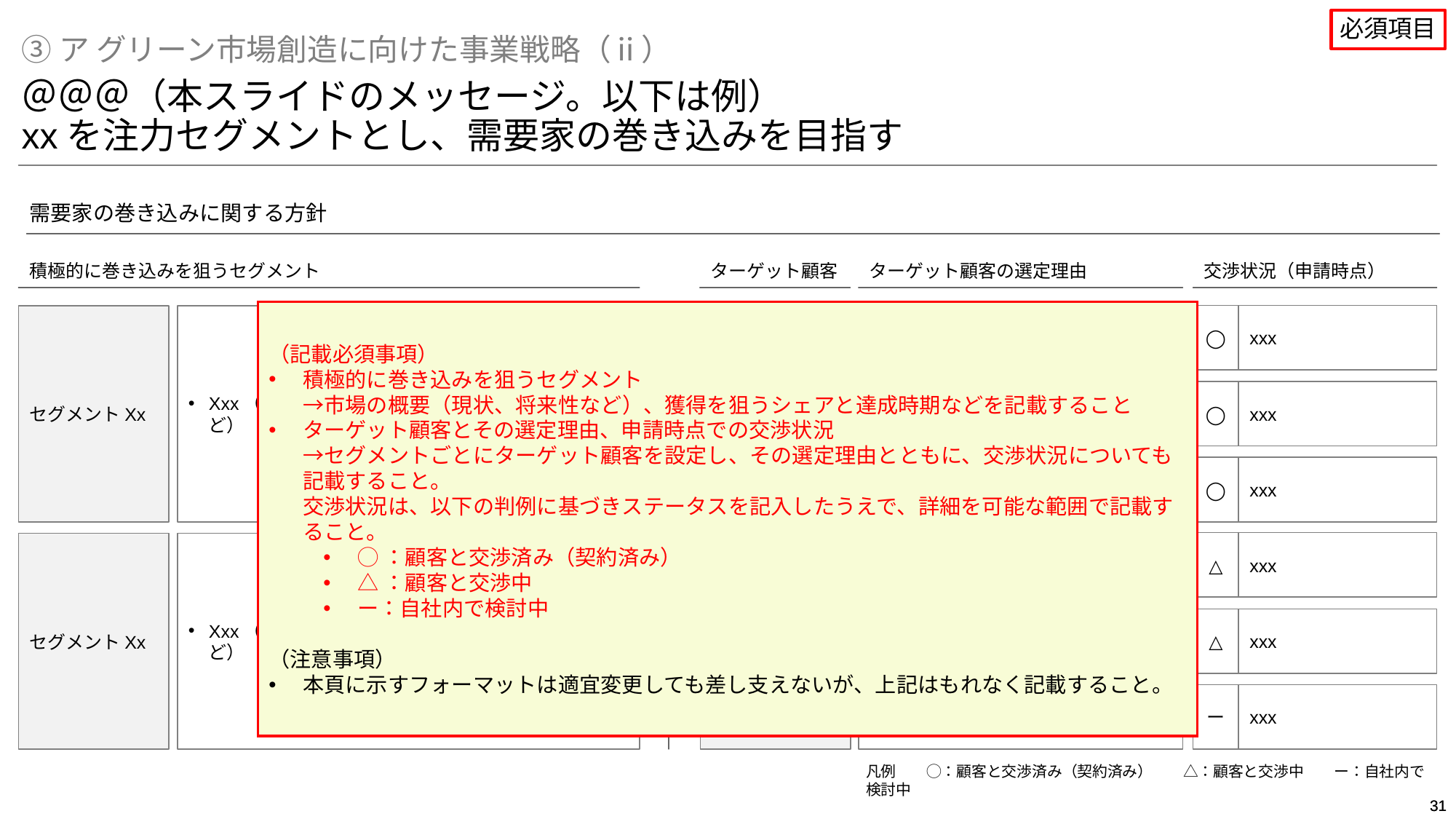

必須項目
③ア グリーン市場創造に向けた事業戦略（ⅱ）
＠＠＠（本スライドのメッセージ。以下は例）
xxを注力セグメントとし、需要家の巻き込みを目指す
需要家の巻き込みに関する方針
積極的に巻き込みを狙うセグメント
ターゲット顧客
ターゲット顧客の選定理由
交渉状況（申請時点）
（記載必須事項）
積極的に巻き込みを狙うセグメント
→市場の概要（現状、将来性など）、獲得を狙うシェアと達成時期などを記載すること
ターゲット顧客とその選定理由、申請時点での交渉状況
→セグメントごとにターゲット顧客を設定し、その選定理由とともに、交渉状況についても記載すること。
交渉状況は、以下の判例に基づきステータスを記入したうえで、詳細を可能な範囲で記載すること。
◯：顧客と交渉済み（契約済み）
△：顧客と交渉中
ー：自社内で検討中

（注意事項）
本頁に示すフォーマットは適宜変更しても差し支えないが、上記はもれなく記載すること。
◯
xxx
セグメントXx
Xxx（セグメント概要、シェアや導入時期の目標など）
企業A
xxx
企業A
xxx
◯
xxx

企業B
xxx
◯
xxx
△
xxx
企業C
xxx
セグメントXx
Xxx（セグメント概要、目指すシェア、導入時期など）
企業C
xxx
△
xxx

企業D
xxx
ー
xxx
凡例　　◯：顧客と交渉済み（契約済み）　　△：顧客と交渉中　　ー：自社内で検討中